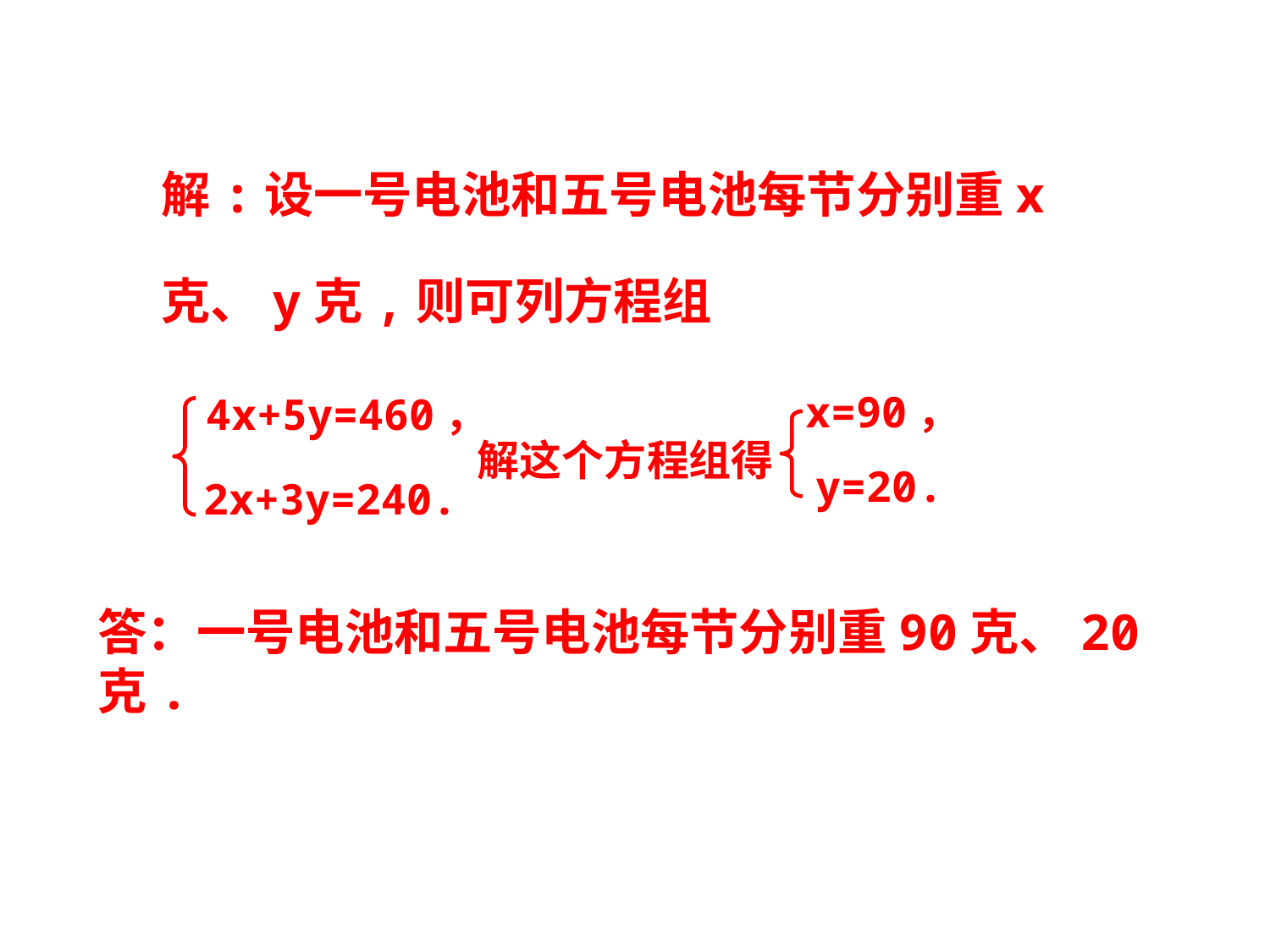

解:设一号电池和五号电池每节分别重x克、y克,则可列方程组
x=90，

y=20.
4x+5y=460，

解这个方程组得
2x+3y=240.
答：一号电池和五号电池每节分别重90克、20克.